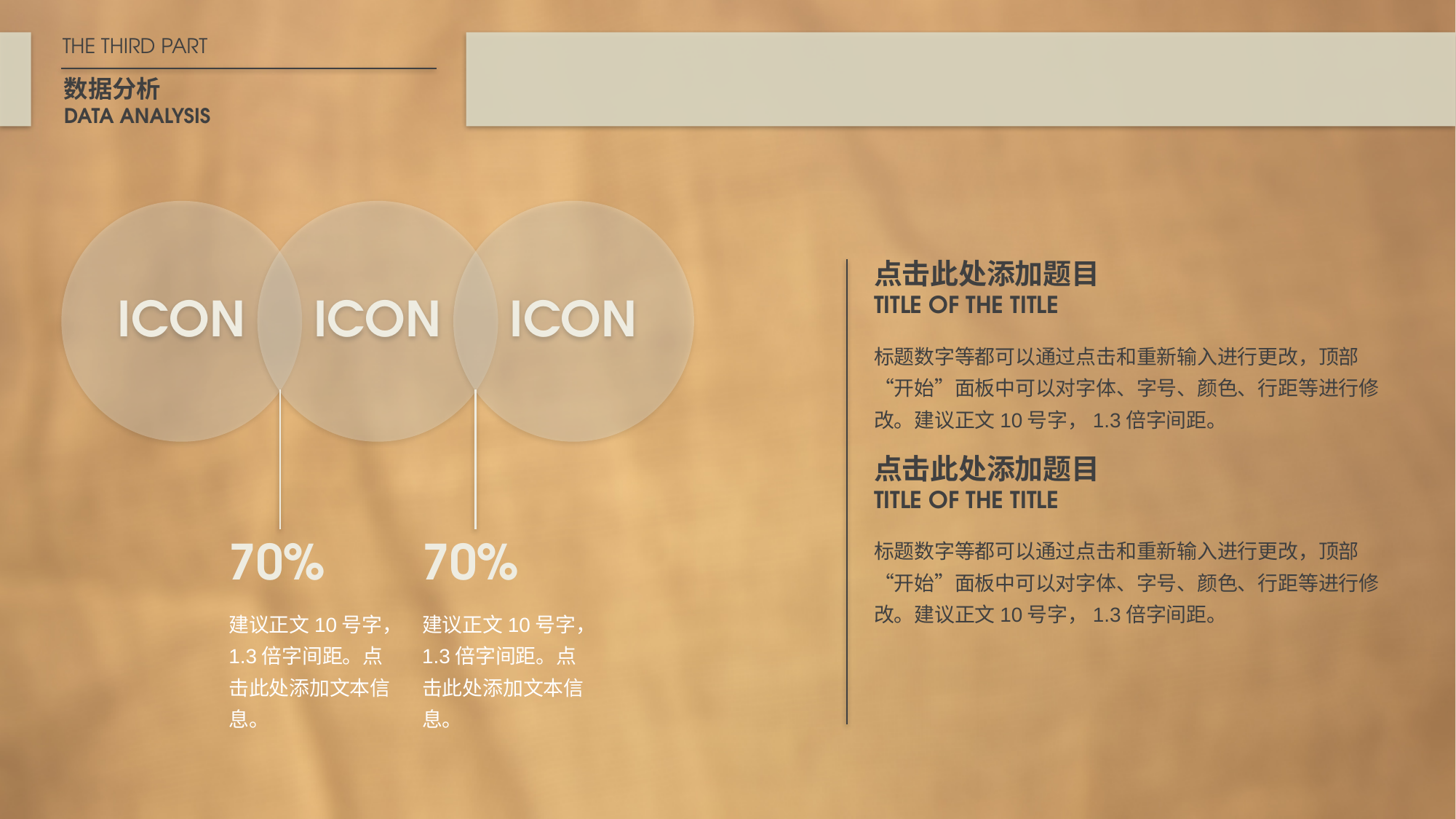

THE THIRD PART
数据分析
DATA ANALYSIS

ICON
ICON
ICON
点击此处添加题目
TITLE OF THE TITLE
标题数字等都可以通过点击和重新输入进行更改，顶部“开始”面板中可以对字体、字号、颜色、行距等进行修改。建议正文10号字，1.3倍字间距。
点击此处添加题目
TITLE OF THE TITLE
70%
70%
标题数字等都可以通过点击和重新输入进行更改，顶部“开始”面板中可以对字体、字号、颜色、行距等进行修改。建议正文10号字，1.3倍字间距。
建议正文10号字，1.3倍字间距。点击此处添加文本信息。
建议正文10号字，1.3倍字间距。点击此处添加文本信息。